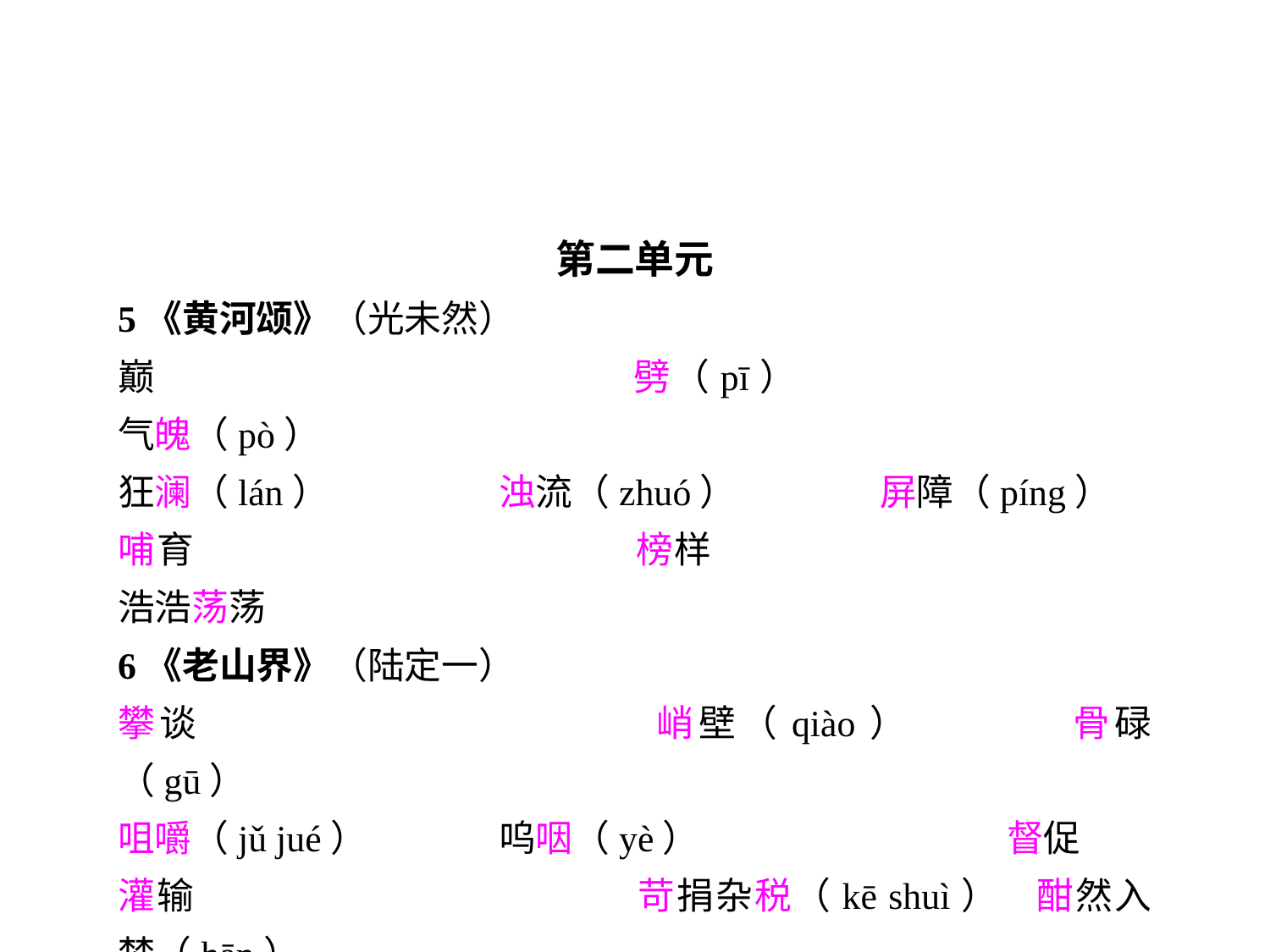

第二单元
5《黄河颂》（光未然）
巅				劈（pī）			气魄（pò）
狂澜（lán）		浊流（zhuó）		屏障（píng）
哺育				榜样				浩浩荡荡
6《老山界》（陆定一）
攀谈				峭壁（qiào）		骨碌（gū）
咀嚼（jǔ jué）		呜咽（yè）			督促
灌输				苛捐杂税（kē shuì）	酣然入梦（hān）
不可捉摸（mō）